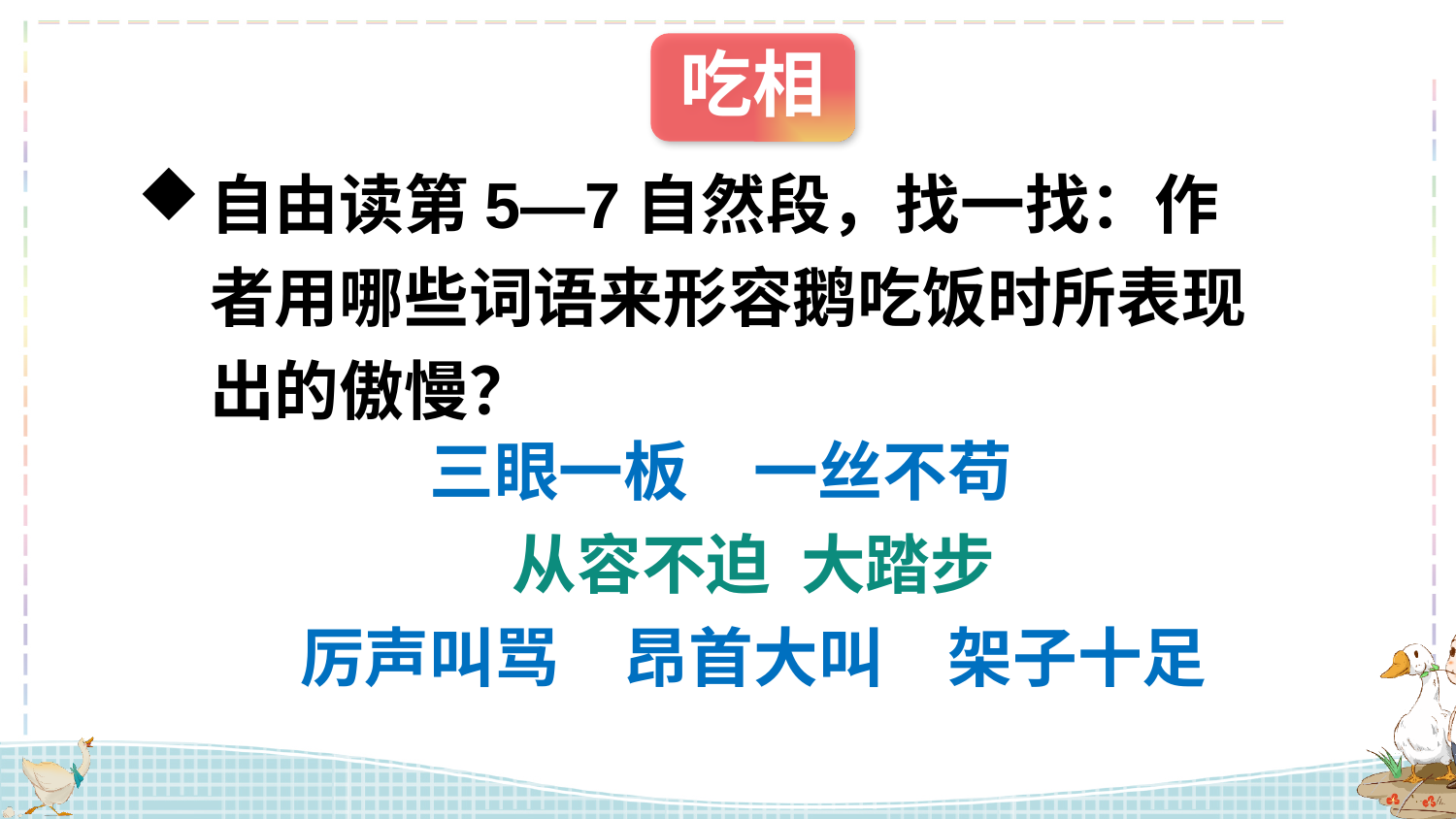

吃相
自由读第5—7自然段，找一找：作者用哪些词语来形容鹅吃饭时所表现出的傲慢？
三眼一板　一丝不苟
从容不迫  大踏步
厉声叫骂　昂首大叫　架子十足